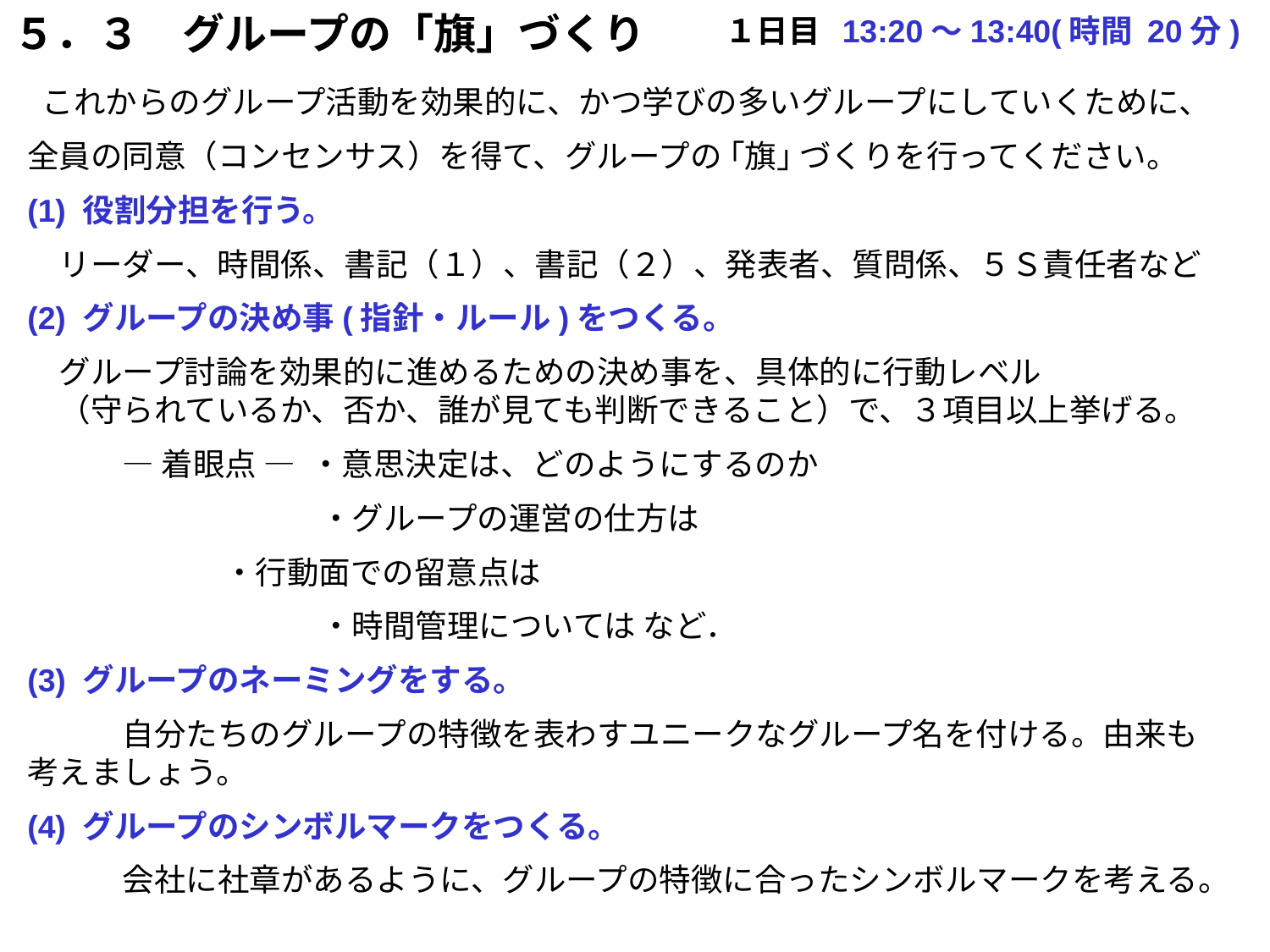

５．３　グループの「旗」づくり
１日目  13:20～13:40(時間 20分)
 これからのグループ活動を効果的に、かつ学びの多いグループにしていくために、
全員の同意（コンセンサス）を得て、グループの ｢旗｣ づくりを行ってください。
(1) 役割分担を行う。
　リーダー、時間係、書記（１）、書記（２）、発表者、質問係、５Ｓ責任者など
(2) グループの決め事(指針・ルール)をつくる。
　グループ討論を効果的に進めるための決め事を、具体的に行動レベル
　（守られているか、否か、誰が見ても判断できること）で、３項目以上挙げる。
　　　― 着眼点 ―  ・意思決定は、どのようにするのか
　　　　　　　　　 ・グループの運営の仕方は
             　　　・行動面での留意点は
　 　　　　　　　　・時間管理については など．
(3) グループのネーミングをする。
　　　自分たちのグループの特徴を表わすユニークなグループ名を付ける。由来も考えましょう。
(4) グループのシンボルマークをつくる。
　　　会社に社章があるように、グループの特徴に合ったシンボルマークを考える。